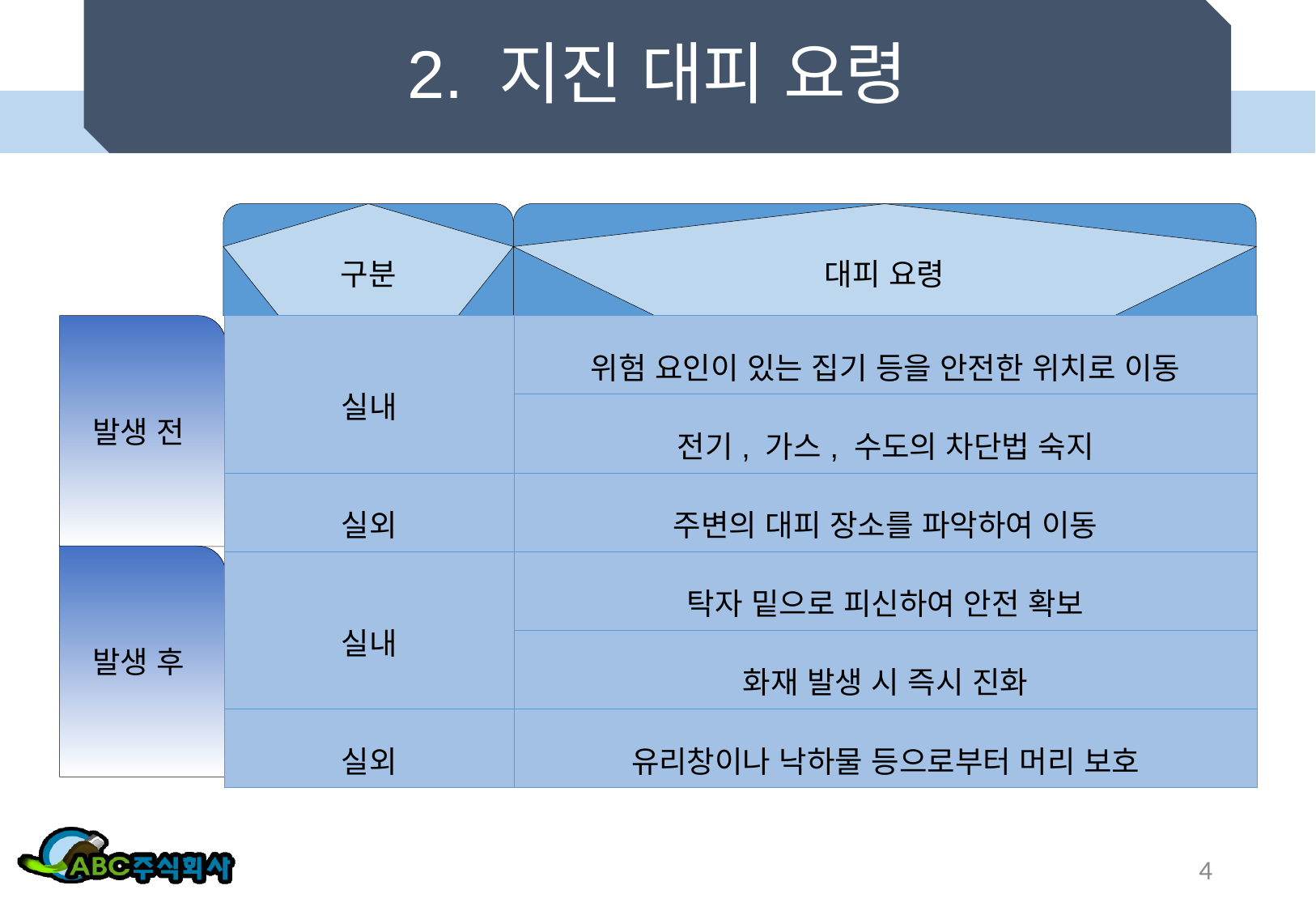

# 2. 지진 대피 요령
구분
대피 요령

발생 전
| 실내 | 위험 요인이 있는 집기 등을 안전한 위치로 이동 |
| --- | --- |
|  | 전기, 가스, 수도의 차단법 숙지 |
| 실외 | 주변의 대피 장소를 파악하여 이동 |
| 실내 | 탁자 밑으로 피신하여 안전 확보 |
|  | 화재 발생 시 즉시 진화 |
| 실외 | 유리창이나 낙하물 등으로부터 머리 보호 |
발생 후
4